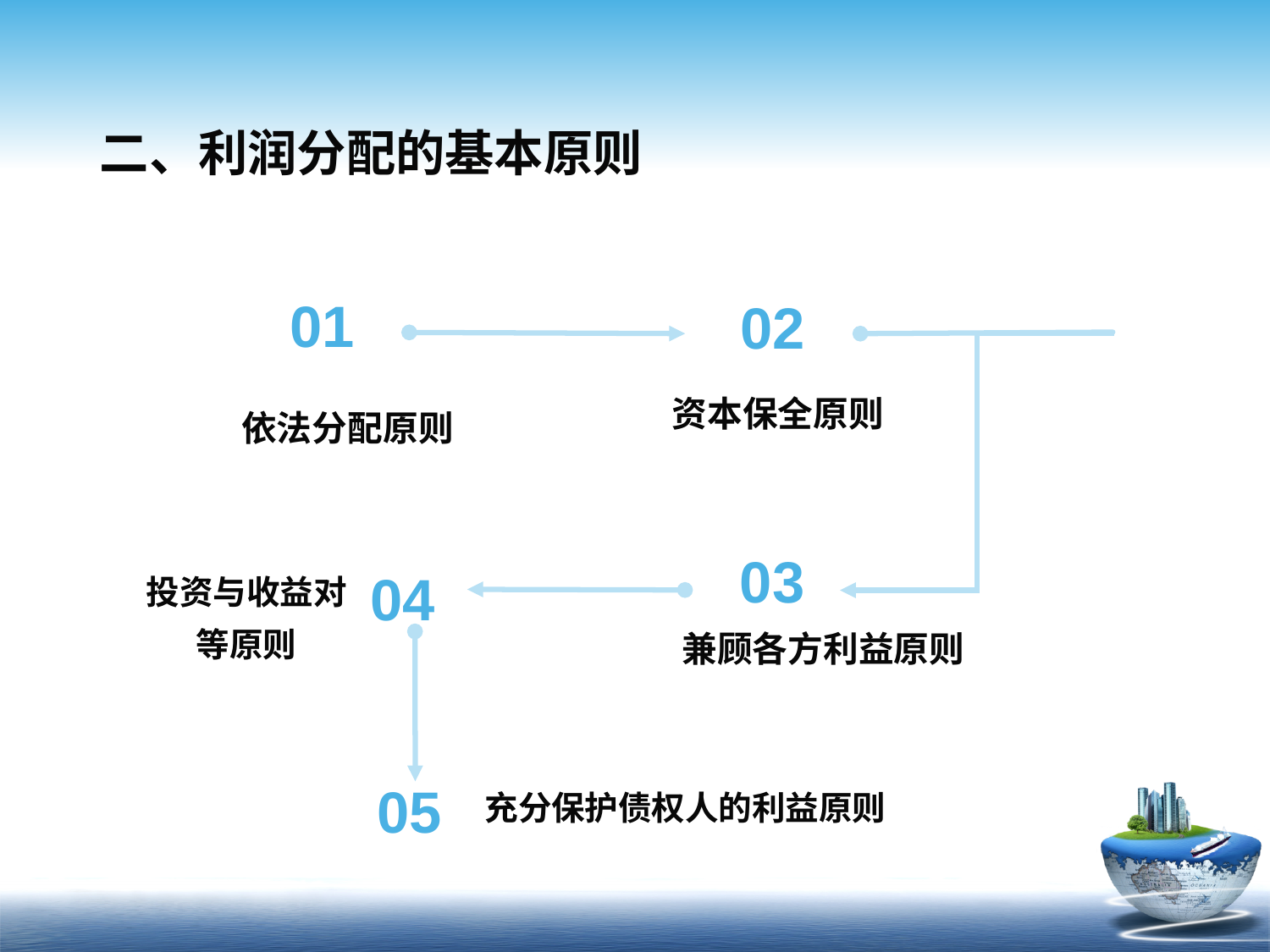

二、利润分配的基本原则
01
02
资本保全原则
依法分配原则

03
投资与收益对等原则
04
兼顾各方利益原则
05
充分保护债权人的利益原则